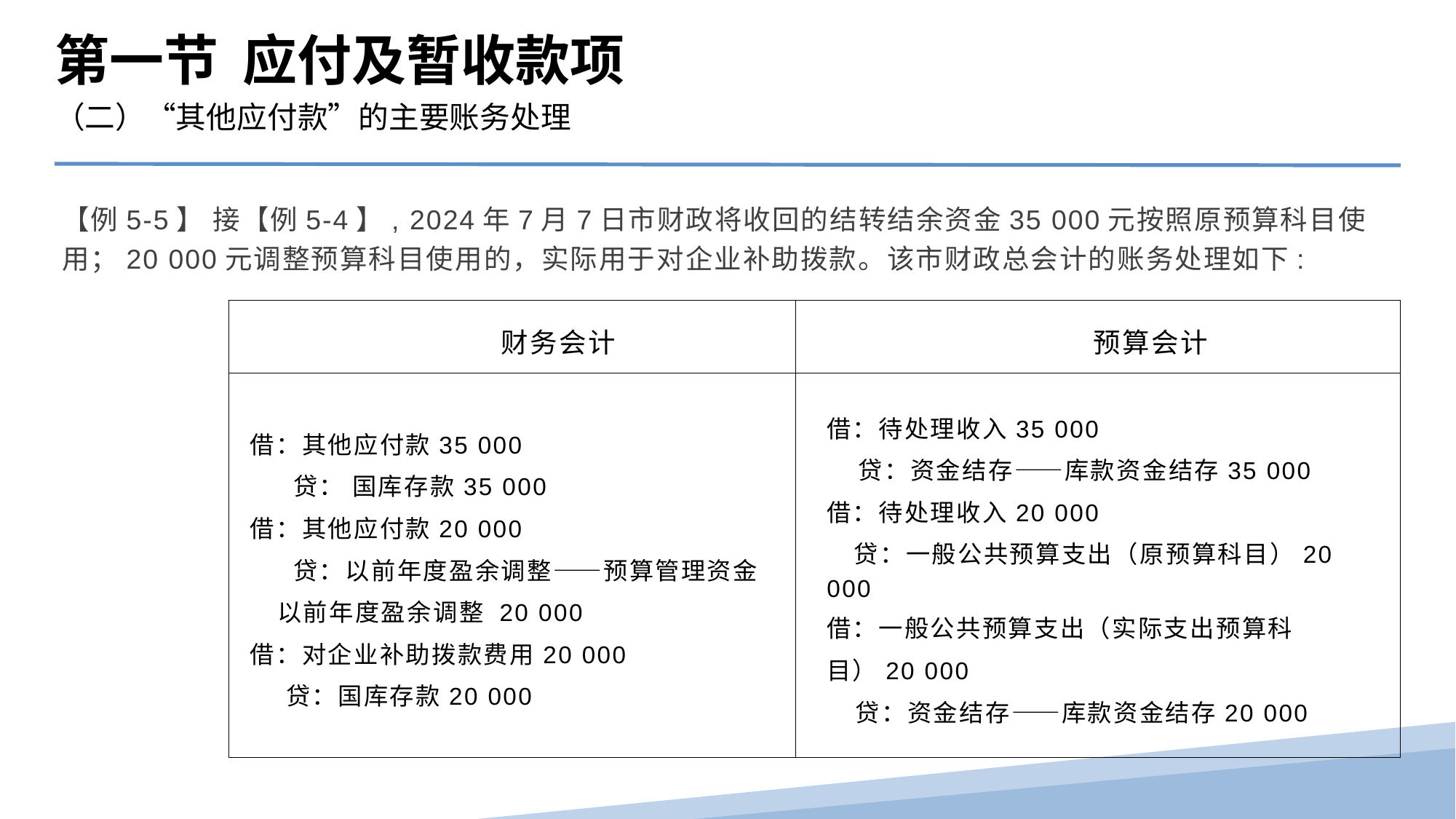

第一节  应付及暂收款项
（二）“其他应付款”的主要账务处理
【例5-5】 接【例5-4】, 2024年7月7日市财政将收回的结转结余资金35 000元按照原预算科目使用；20 000元调整预算科目使用的，实际用于对企业补助拨款。该市财政总会计的账务处理如下:
| 财务会计 | 预算会计 |
| --- | --- |
| 借：其他应付款35 000 贷： 国库存款35 000 借：其他应付款20 000 贷：以前年度盈余调整——预算管理资金以前年度盈余调整 20 000 借：对企业补助拨款费用20 000 贷：国库存款20 000 | 借：待处理收入35 000 贷：资金结存――库款资金结存35 000 借：待处理收入20 000 贷：一般公共预算支出（原预算科目）20 000 借：一般公共预算支出（实际支出预算科目）20 000 贷：资金结存――库款资金结存20 000 |